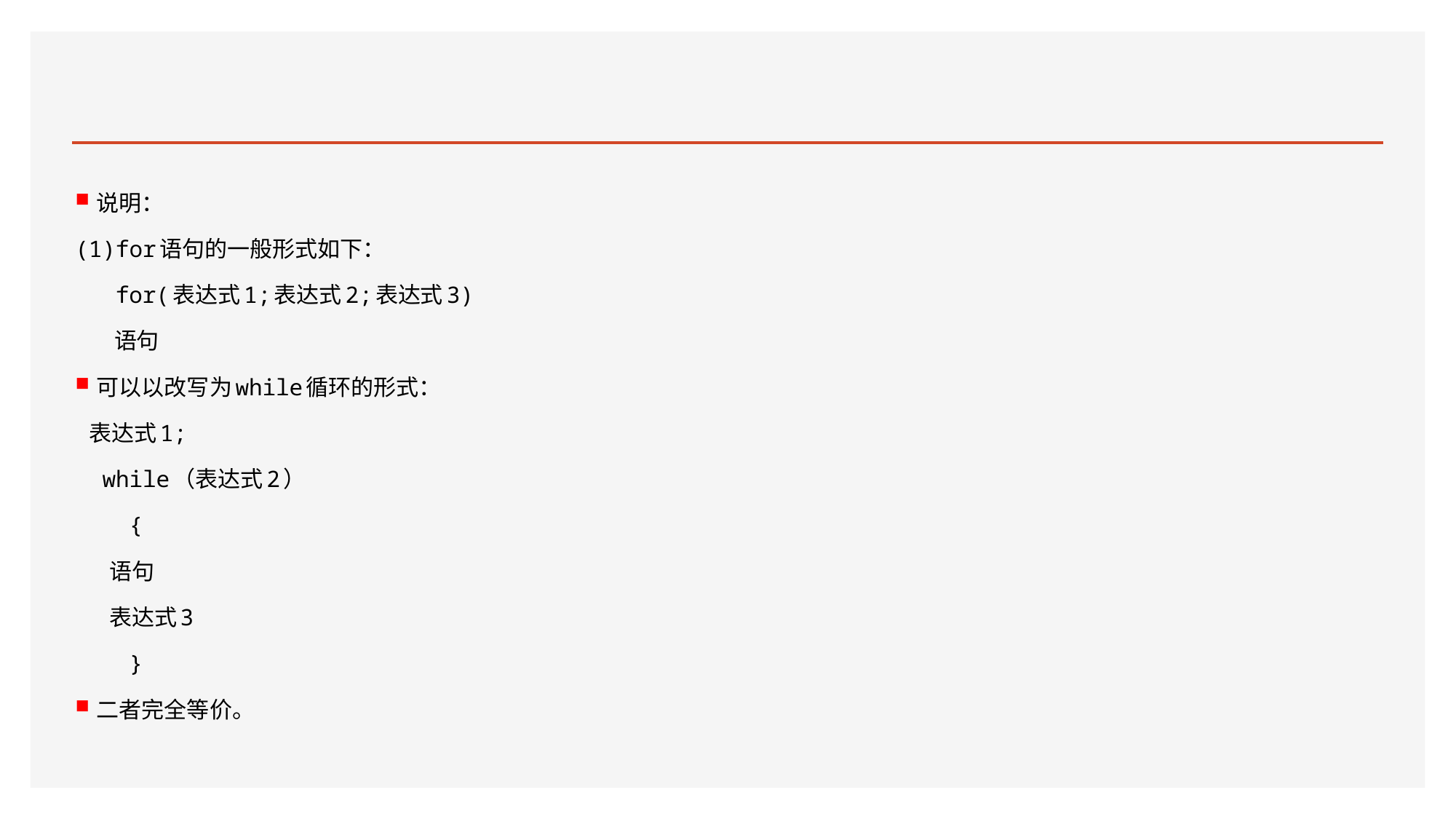

#
说明：
(1)for语句的一般形式如下：
   for(表达式1;表达式2;表达式3)
       语句
可以以改写为while循环的形式：
  表达式1;
  while（表达式2）
    {
      语句
      表达式3
    }
二者完全等价。